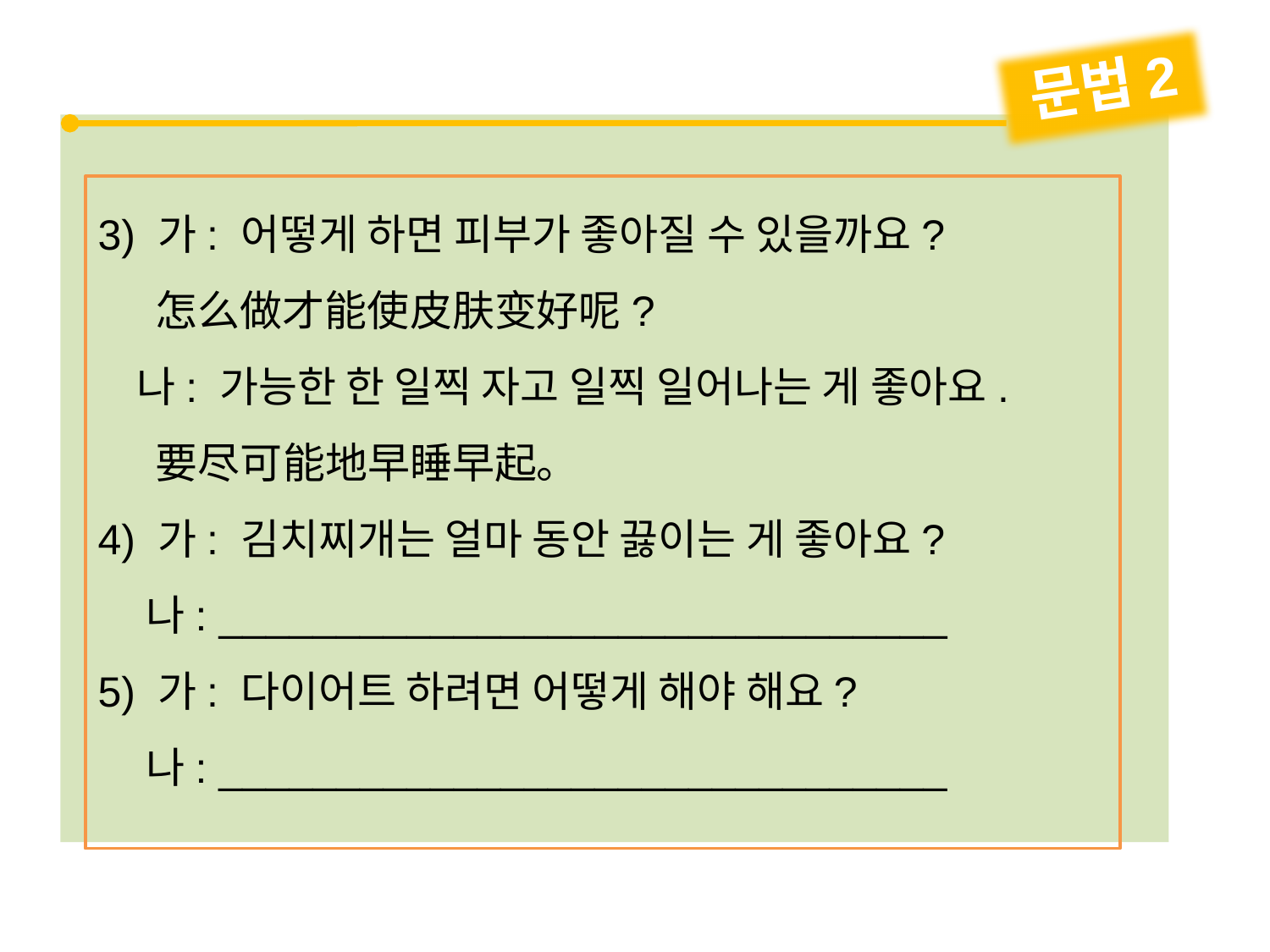

문법2

3) 가: 어떻게 하면 피부가 좋아질 수 있을까요?
     怎么做才能使皮肤变好呢?
   나: 가능한 한 일찍 자고 일찍 일어나는 게 좋아요.
     要尽可能地早睡早起。
4) 가: 김치찌개는 얼마 동안 끓이는 게 좋아요?
    나: _______________________________
5) 가: 다이어트 하려면 어떻게 해야 해요?
    나: _______________________________